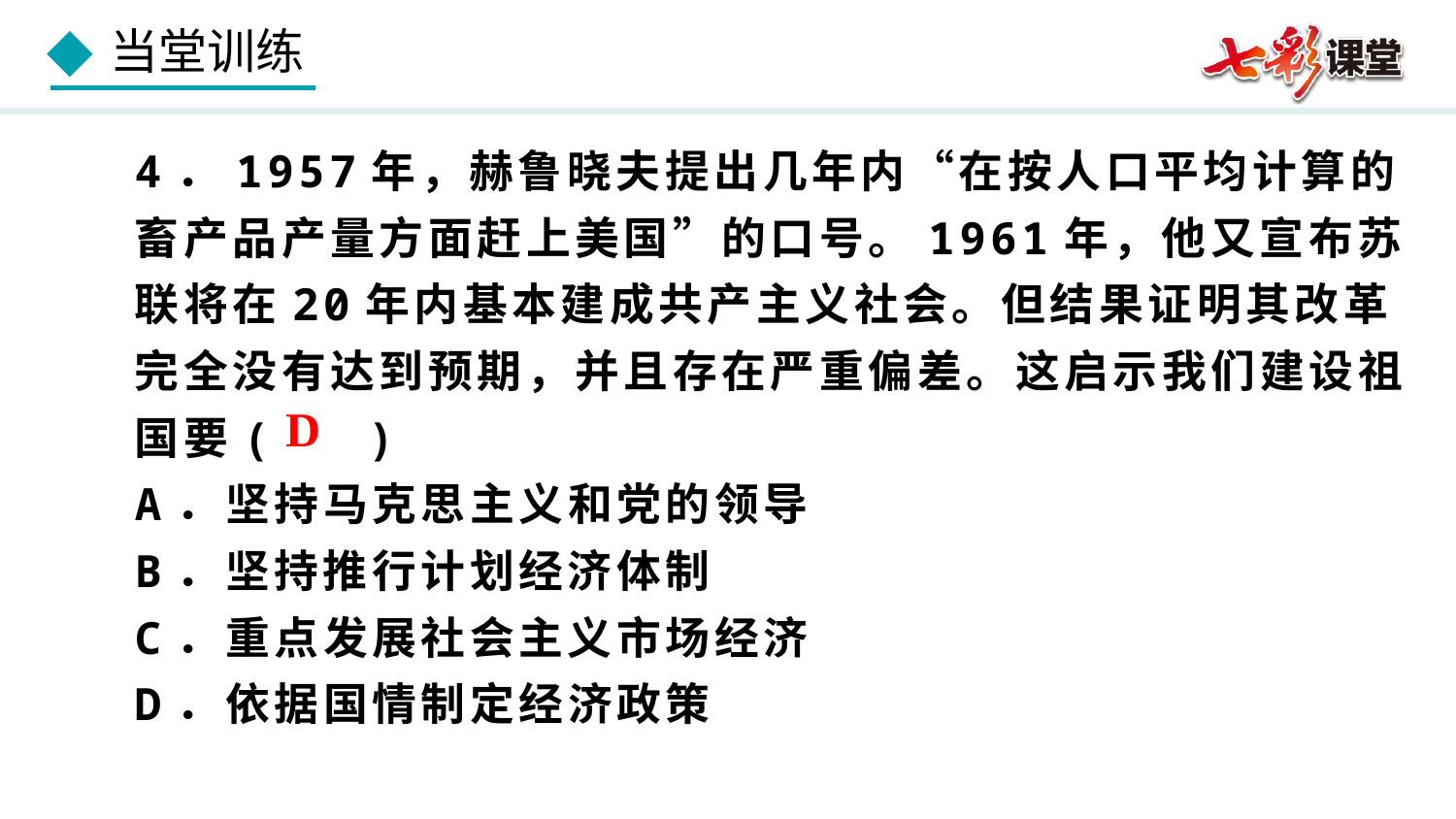

4．1957年，赫鲁晓夫提出几年内“在按人口平均计算的畜产品产量方面赶上美国”的口号。1961年，他又宣布苏联将在20年内基本建成共产主义社会。但结果证明其改革完全没有达到预期，并且存在严重偏差。这启示我们建设祖国要(   )
A．坚持马克思主义和党的领导
B．坚持推行计划经济体制
C．重点发展社会主义市场经济
D．依据国情制定经济政策
D